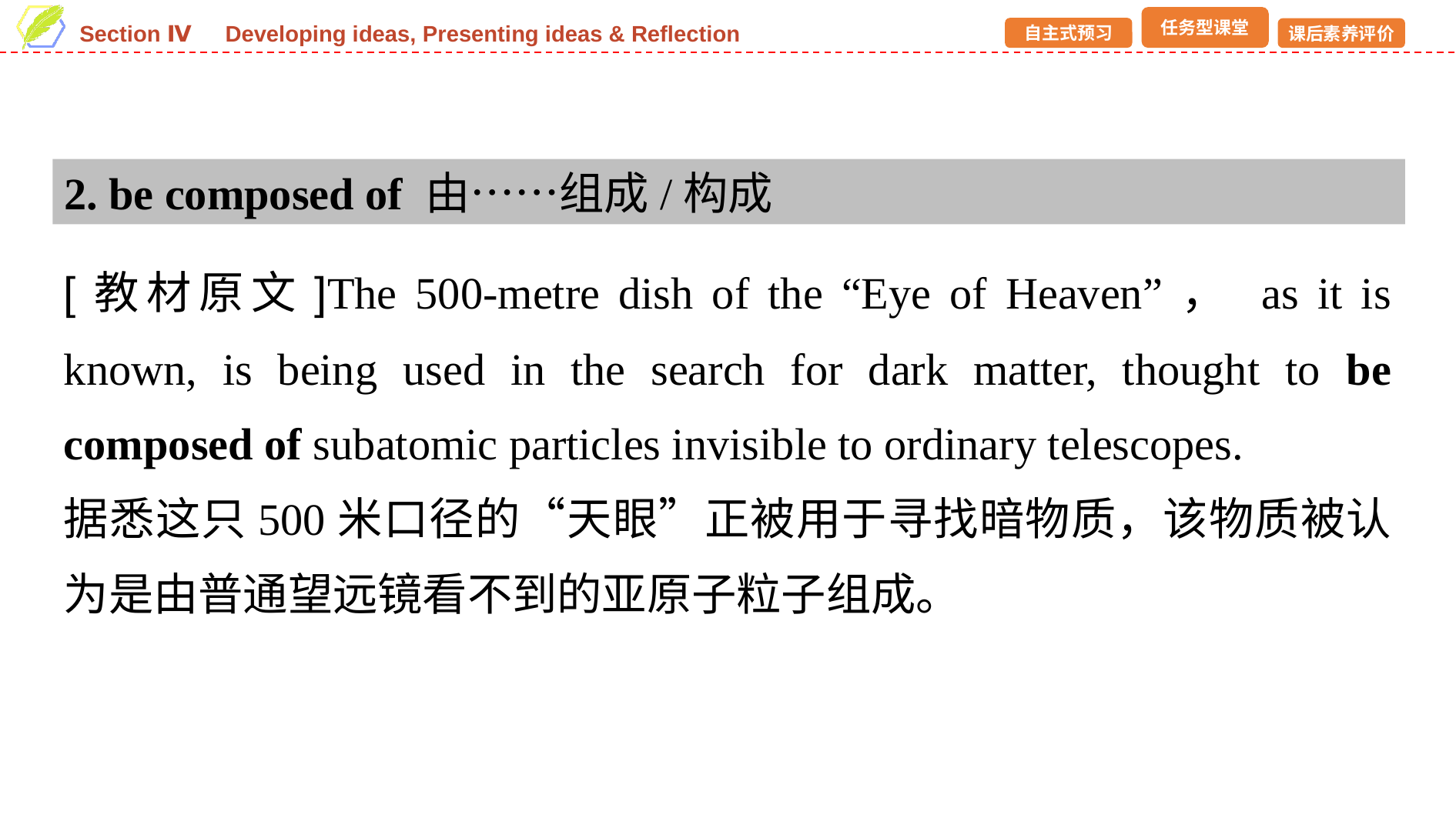

2. be composed of 由……组成/构成
[教材原文]The 500-metre dish of the “Eye of Heaven”， as it is known, is being used in the search for dark matter, thought to be composed of subatomic particles invisible to ordinary telescopes.
据悉这只500米口径的“天眼”正被用于寻找暗物质，该物质被认为是由普通望远镜看不到的亚原子粒子组成。